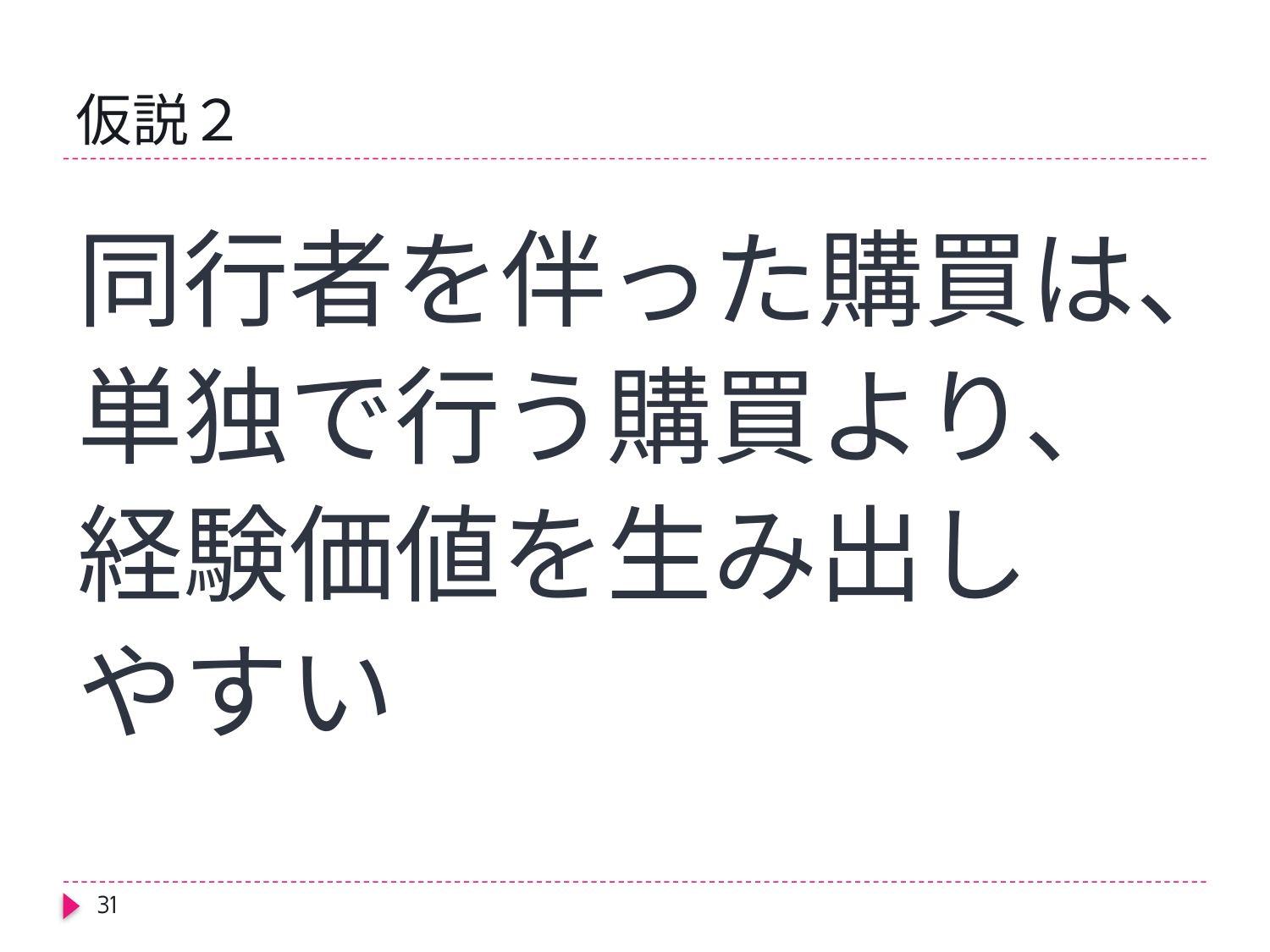

# 仮説２
同行者を伴った購買は、
単独で行う購買より、
経験価値を生み出し
やすい
31